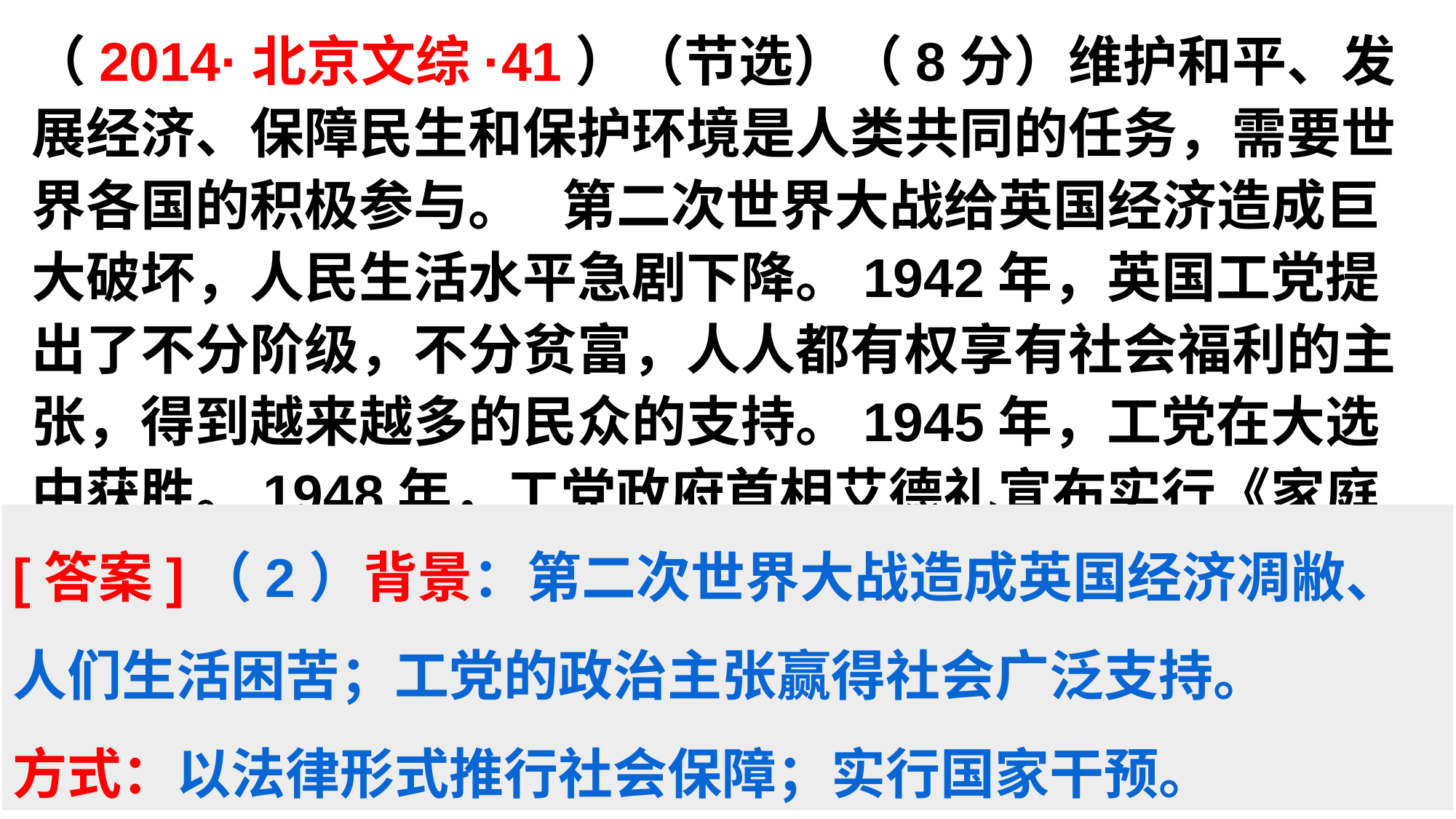

（2014·北京文综·41）（节选）（8分）维护和平、发展经济、保障民生和保护环境是人类共同的任务，需要世界各国的积极参与。  第二次世界大战给英国经济造成巨大破坏，人民生活水平急剧下降。1942年，英国工党提出了不分阶级，不分贫富，人人都有权享有社会福利的主张，得到越来越多的民众的支持。1945年，工党在大选中获胜。1948年，工党政府首相艾德礼宣布实行《家庭津贴法》《国民保险法》《国民医疗保健法》《国民救济法》等一系列社会保障法，为英国建立福利国家奠定了基础。  (2）依据材料，结合所学，概述英国建立“福利国家”的时代背景及方式。（8分）
[答案]（2）背景：第二次世界大战造成英国经济凋敝、人们生活困苦；工党的政治主张赢得社会广泛支持。
方式：以法律形式推行社会保障；实行国家干预。